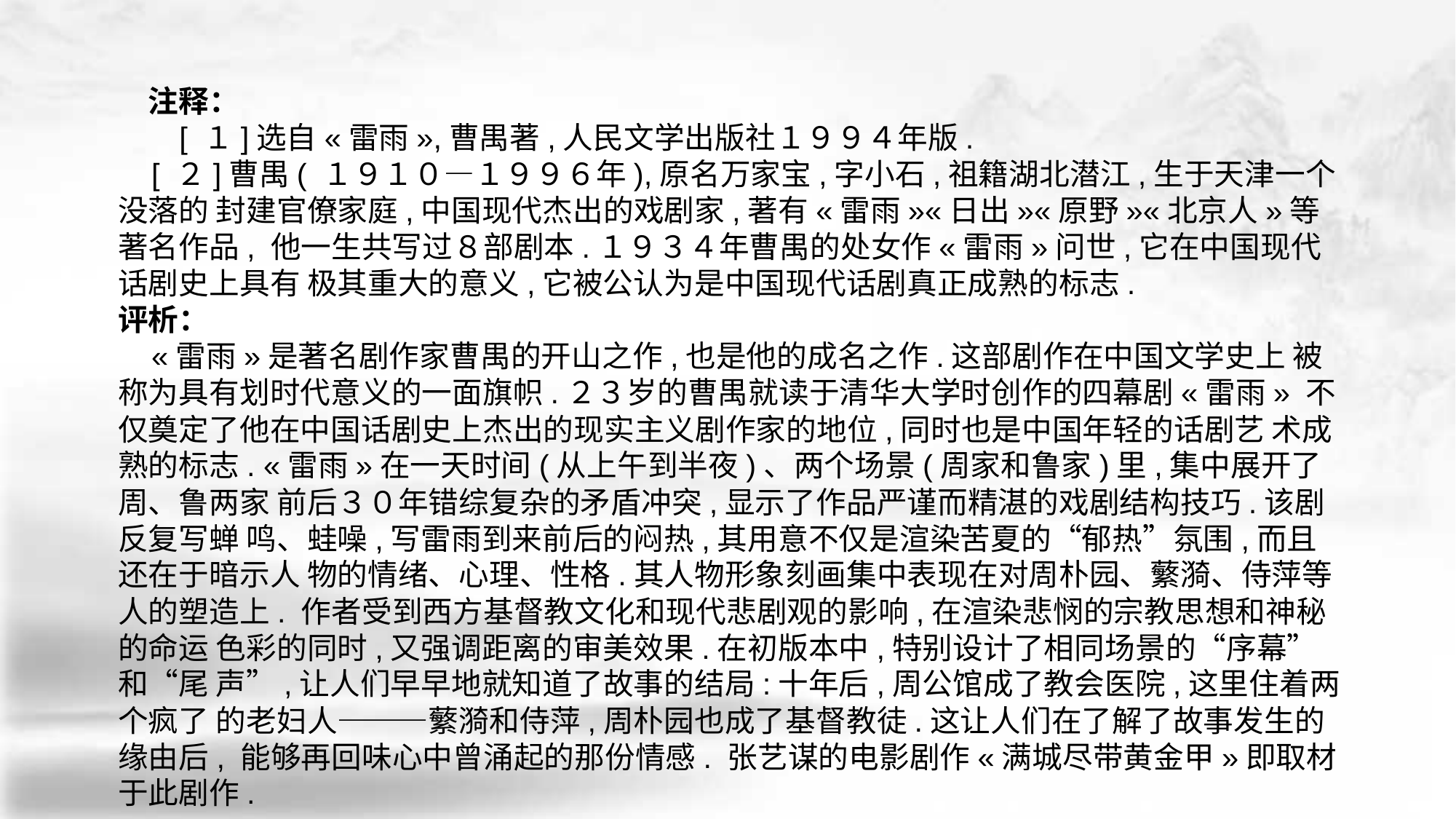

注释：
        [ １]选自«雷雨»,曹禺著,人民文学出版社１９９４年版.
    [ ２]曹禺( １９１０—１９９６年),原名万家宝,字小石,祖籍湖北潜江,生于天津一个没落的 封建官僚家庭,中国现代杰出的戏剧家,著有«雷雨»«日出»«原野»«北京人»等著名作品, 他一生共写过８部剧本.１９３４年曹禺的处女作«雷雨»问世,它在中国现代话剧史上具有 极其重大的意义,它被公认为是中国现代话剧真正成熟的标志.
评析：
    «雷雨»是著名剧作家曹禺的开山之作,也是他的成名之作.这部剧作在中国文学史上 被称为具有划时代意义的一面旗帜.２３岁的曹禺就读于清华大学时创作的四幕剧«雷雨» 不仅奠定了他在中国话剧史上杰出的现实主义剧作家的地位,同时也是中国年轻的话剧艺 术成熟的标志. «雷雨»在一天时间(从上午到半夜)、两个场景(周家和鲁家)里,集中展开了周、鲁两家 前后３０年错综复杂的矛盾冲突,显示了作品严谨而精湛的戏剧结构技巧.该剧反复写蝉 鸣、蛙噪,写雷雨到来前后的闷热,其用意不仅是渲染苦夏的“郁热”氛围,而且还在于暗示人 物的情绪、心理、性格.其人物形象刻画集中表现在对周朴园、蘩漪、侍萍等人的塑造上. 作者受到西方基督教文化和现代悲剧观的影响,在渲染悲悯的宗教思想和神秘的命运 色彩的同时,又强调距离的审美效果.在初版本中,特别设计了相同场景的“序幕”和“尾 声”,让人们早早地就知道了故事的结局:十年后,周公馆成了教会医院,这里住着两个疯了 的老妇人———蘩漪和侍萍,周朴园也成了基督教徒.这让人们在了解了故事发生的缘由后, 能够再回味心中曾涌起的那份情感. 张艺谋的电影剧作«满城尽带黄金甲»即取材于此剧作.